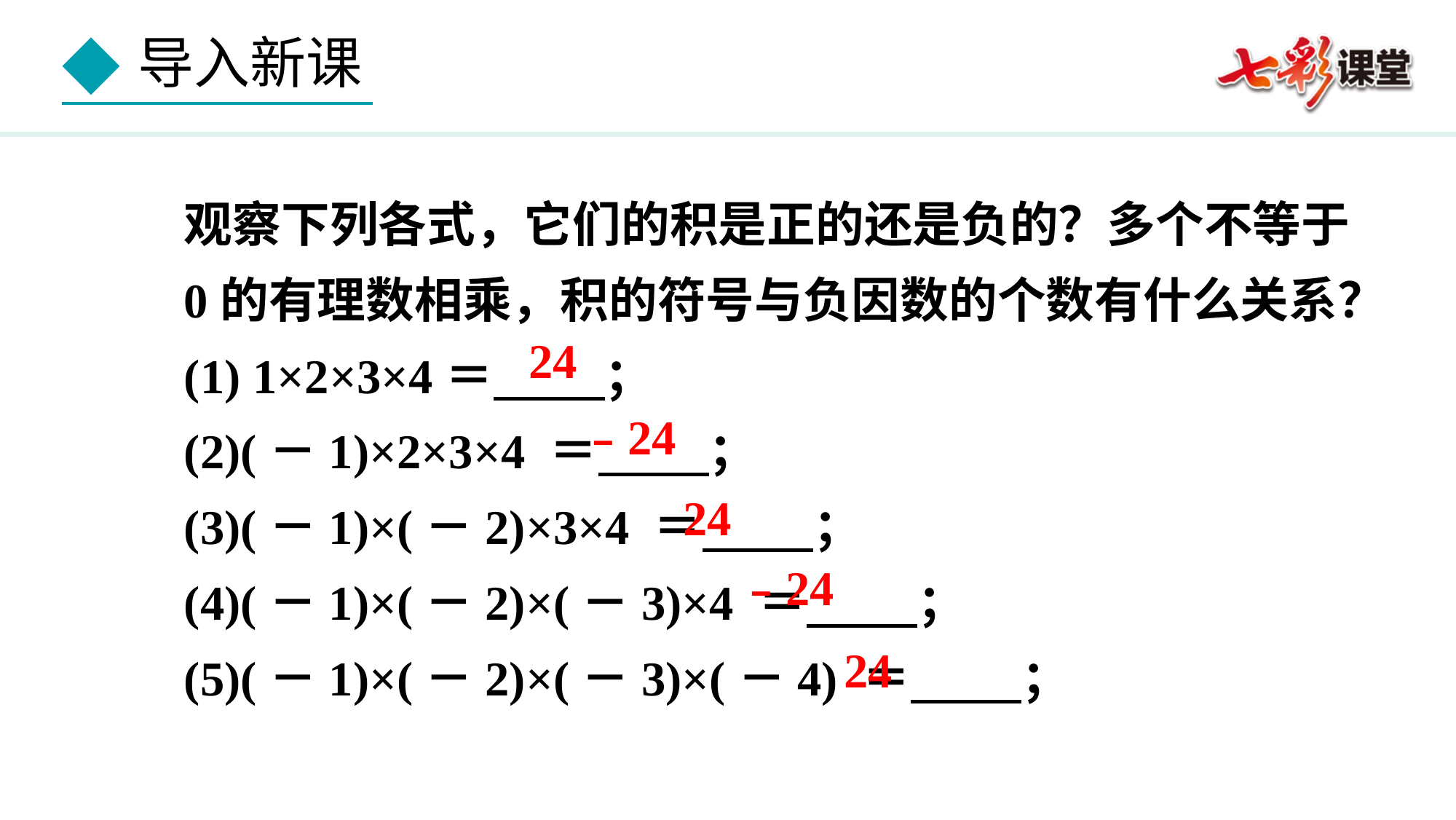

观察下列各式，它们的积是正的还是负的？多个不等于
0的有理数相乘，积的符号与负因数的个数有什么关系？
(1) 1×2×3×4＝          ；
(2)(－1)×2×3×4 ＝          ；
(3)(－1)×(－2)×3×4 ＝          ；
(4)(－1)×(－2)×(－3)×4 ＝          ；
(5)(－1)×(－2)×(－3)×(－4) ＝          ；
24
﹣24
24
﹣24
24